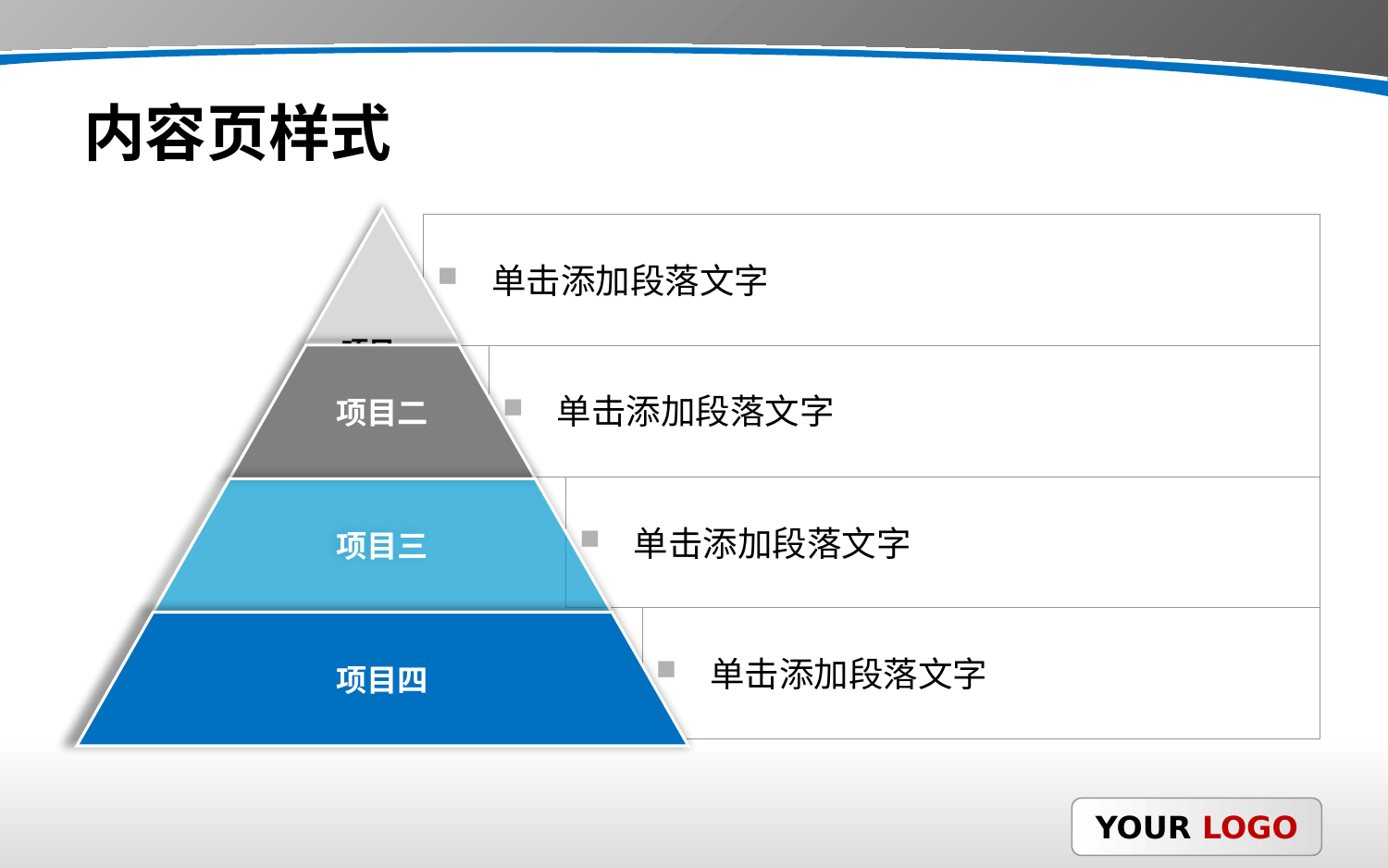

# 内容页样式

项目一
单击添加段落文字
项目二
单击添加段落文字
单击添加段落文字
项目三
单击添加段落文字
项目四